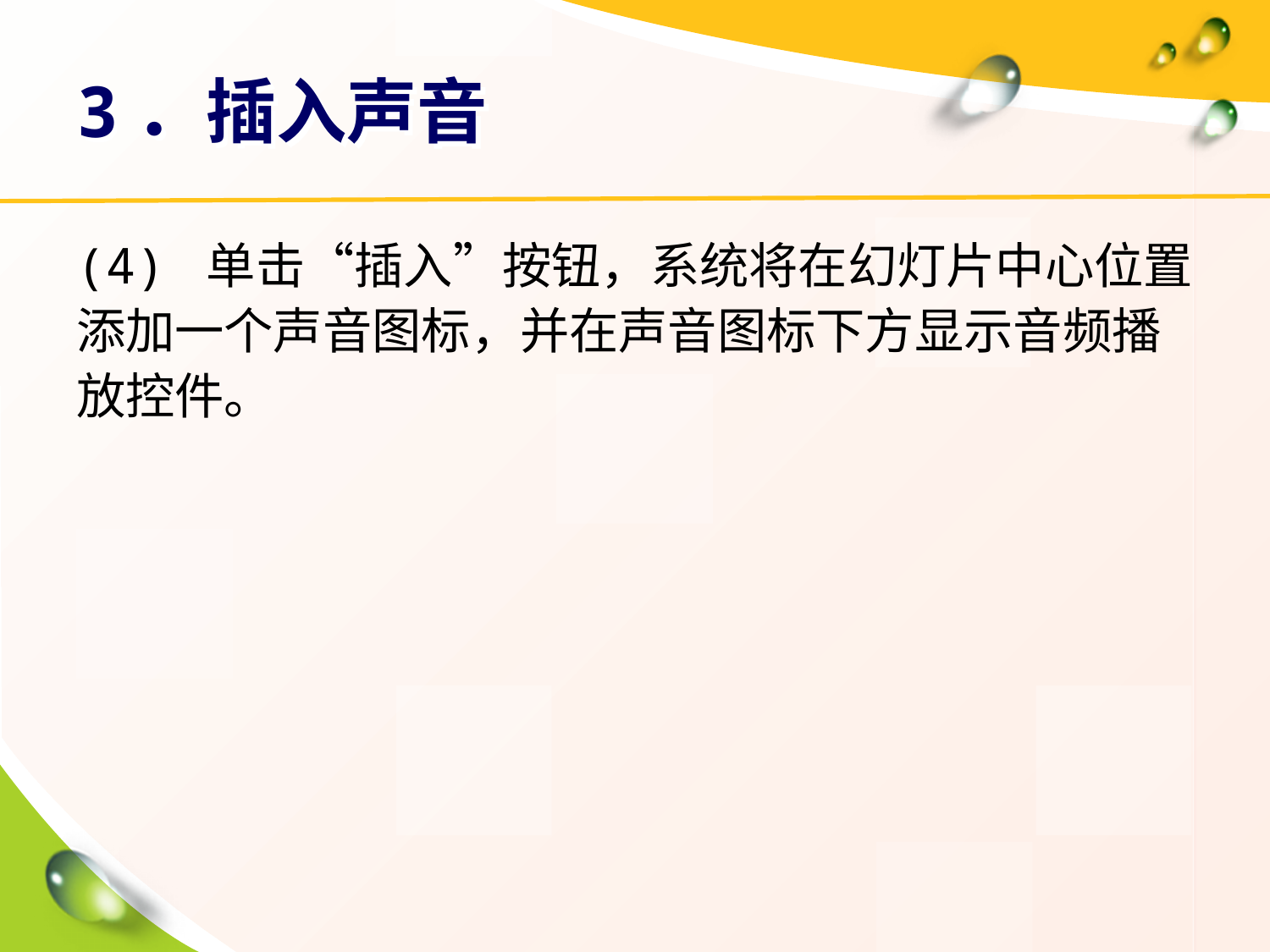

# 3．插入声音
(4) 单击“插入”按钮，系统将在幻灯片中心位置添加一个声音图标，并在声音图标下方显示音频播放控件。